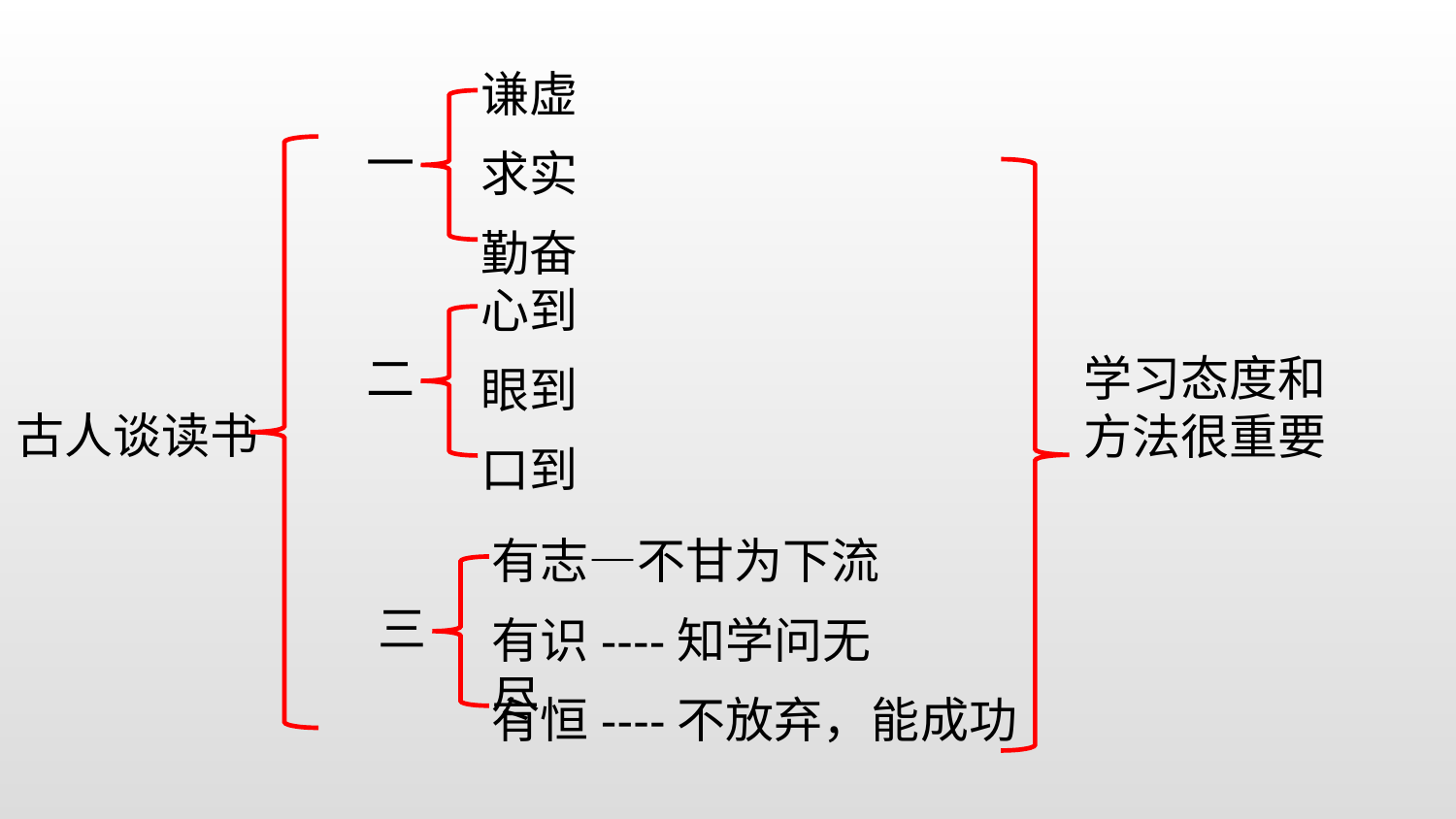

谦虚

一

求实

勤奋
心到

二
学习态度和
方法很重要
眼到
古人谈读书
口到
有志—不甘为下流

三
有识----知学问无尽
有恒----不放弃，能成功